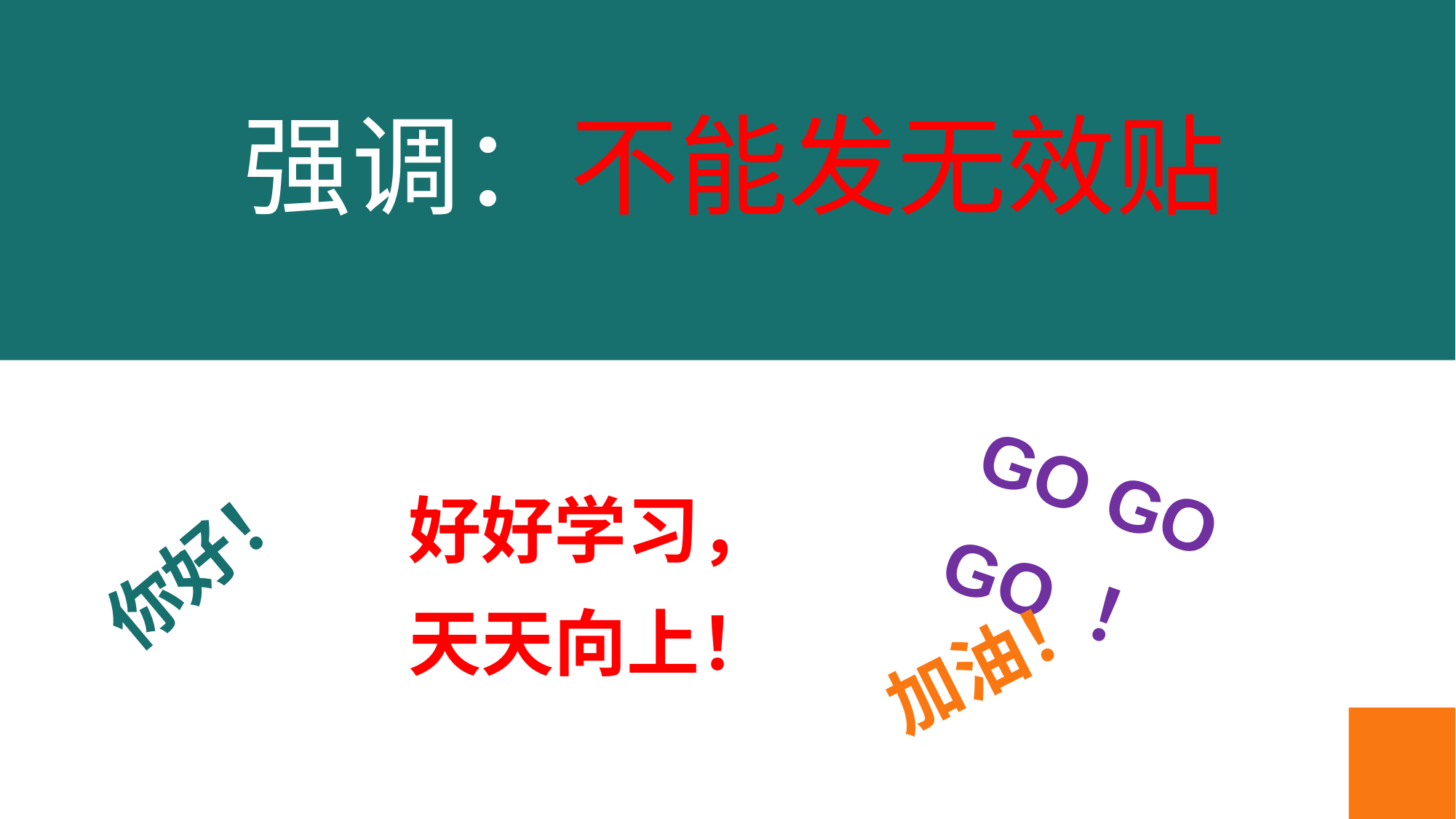

强调：不能发无效贴
GO GO GO ！
好好学习，
天天向上！
1
2
你好！
加油！